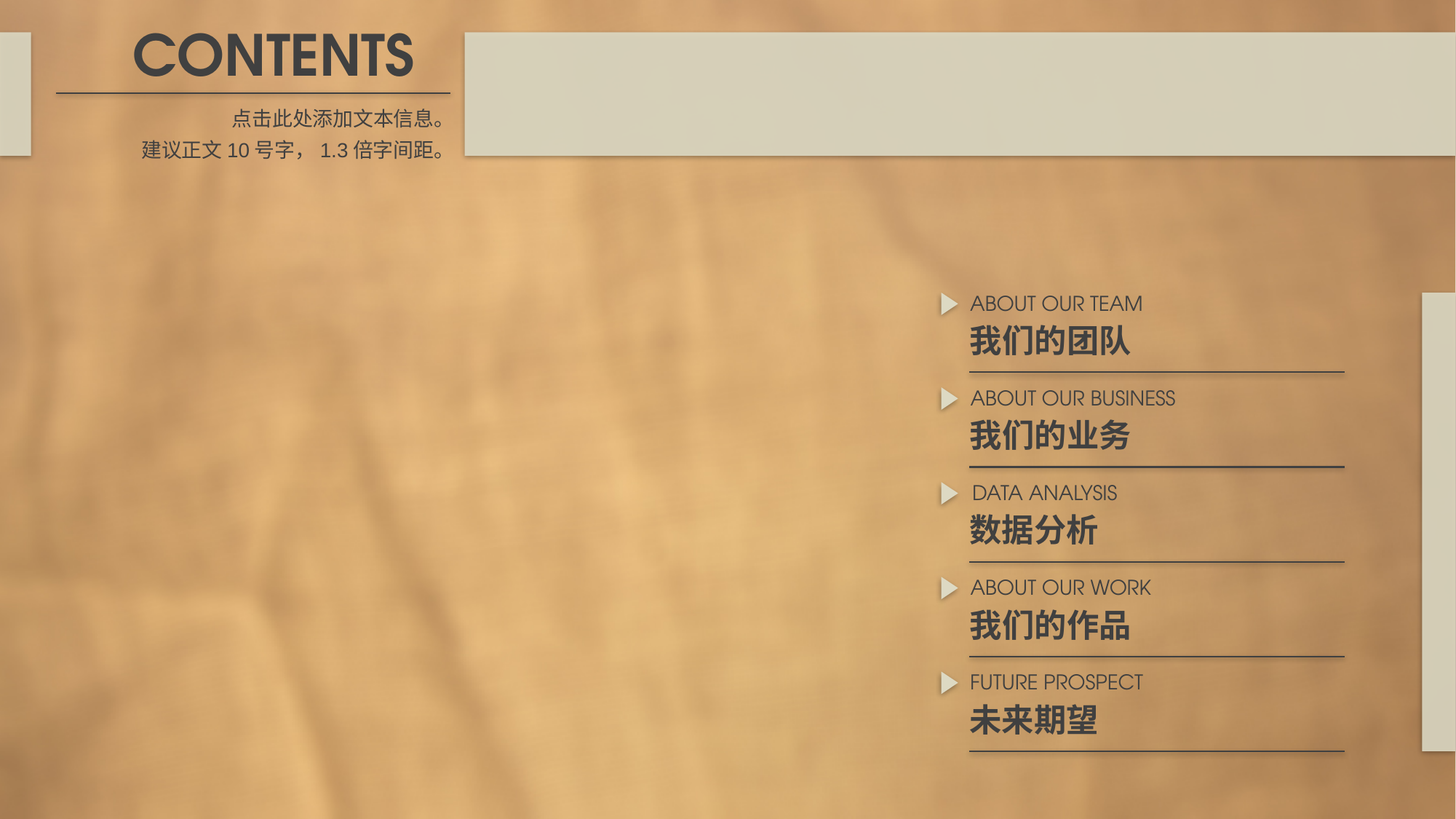

CONTENTS

点击此处添加文本信息。
建议正文10号字，1.3倍字间距。
ABOUT OUR TEAM

我们的团队

ABOUT OUR BUSINESS

我们的业务
DATA ANALYSIS

数据分析
ABOUT OUR WORK

我们的作品
FUTURE PROSPECT

未来期望